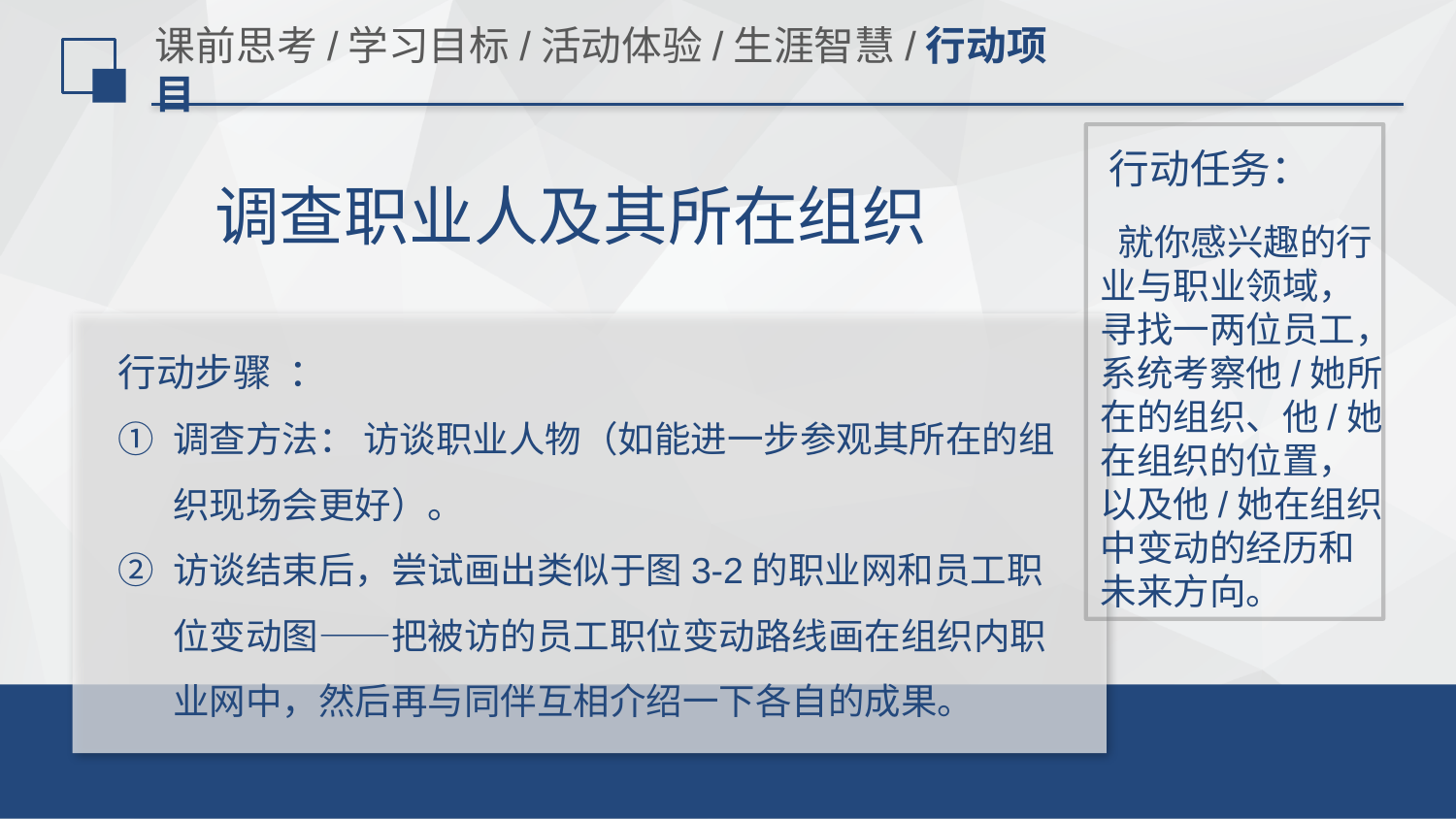

# 课前思考/学习目标/活动体验/生涯智慧/行动项目

行动任务：
调查职业人及其所在组织
 就你感兴趣的行业与职业领域，寻找一两位员工，系统考察他/她所在的组织、他/她在组织的位置，以及他/她在组织中变动的经历和未来方向。

行动步骤  ：
调查方法： 访谈职业人物（如能进一步参观其所在的组织现场会更好）。
访谈结束后，尝试画出类似于图3-2的职业网和员工职位变动图——把被访的员工职位变动路线画在组织内职业网中，然后再与同伴互相介绍一下各自的成果。